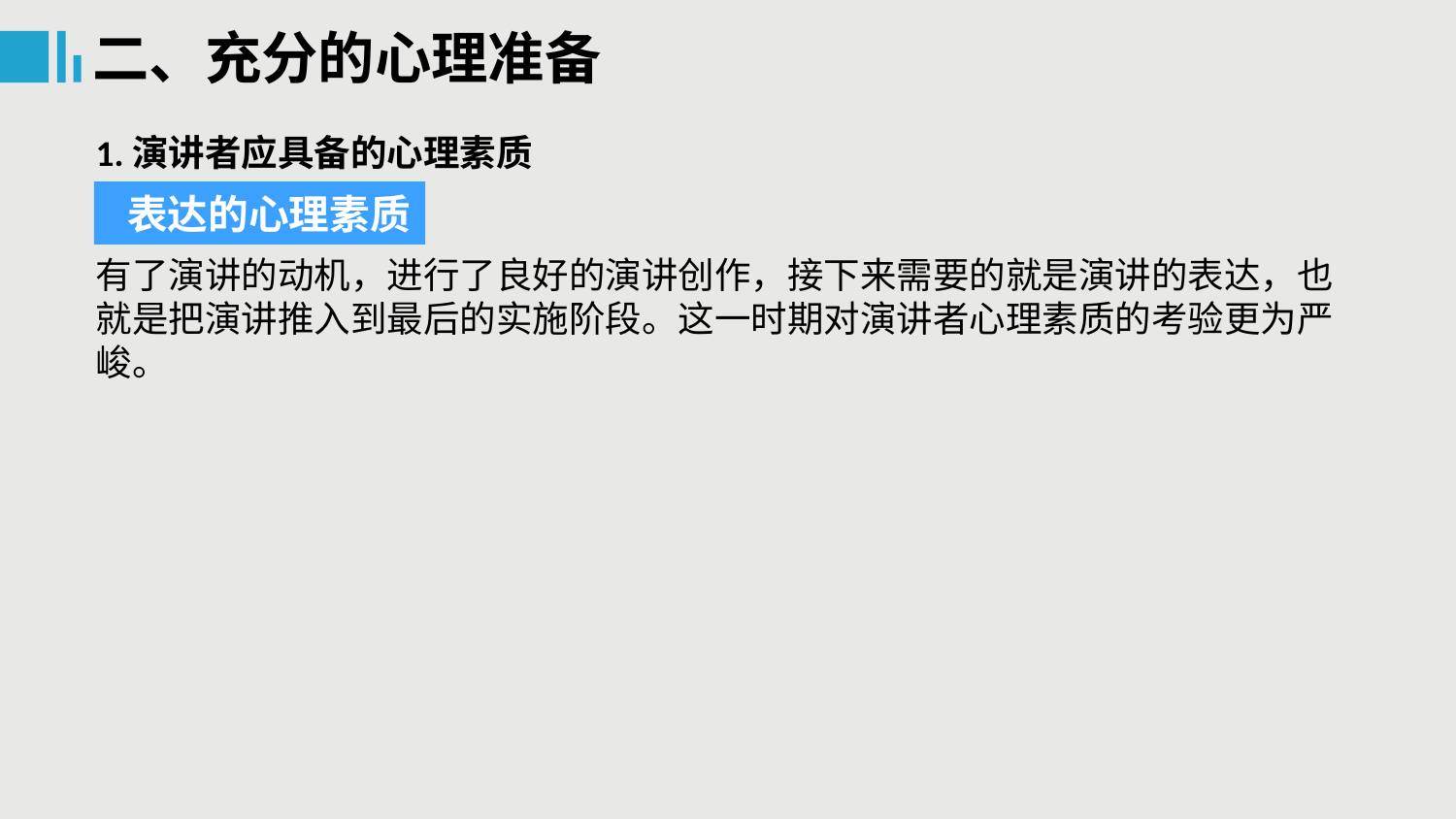

二、充分的心理准备

1.演讲者应具备的心理素质
 表达的心理素质
有了演讲的动机，进行了良好的演讲创作，接下来需要的就是演讲的表达，也就是把演讲推入到最后的实施阶段。这一时期对演讲者心理素质的考验更为严峻。